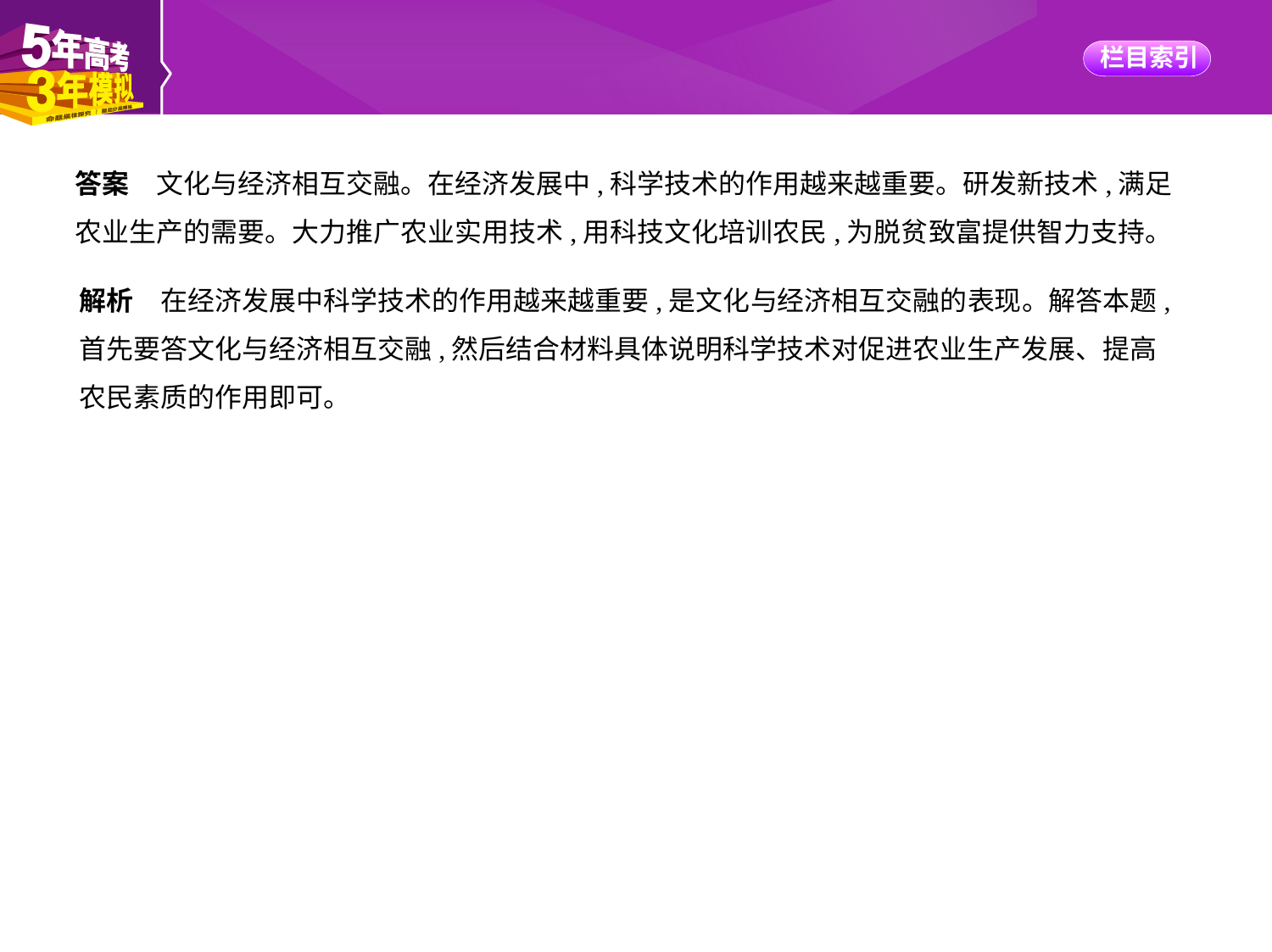

答案　文化与经济相互交融。在经济发展中,科学技术的作用越来越重要。研发新技术,满足
农业生产的需要。大力推广农业实用技术,用科技文化培训农民,为脱贫致富提供智力支持。
解析　在经济发展中科学技术的作用越来越重要,是文化与经济相互交融的表现。解答本题,
首先要答文化与经济相互交融,然后结合材料具体说明科学技术对促进农业生产发展、提高
农民素质的作用即可。